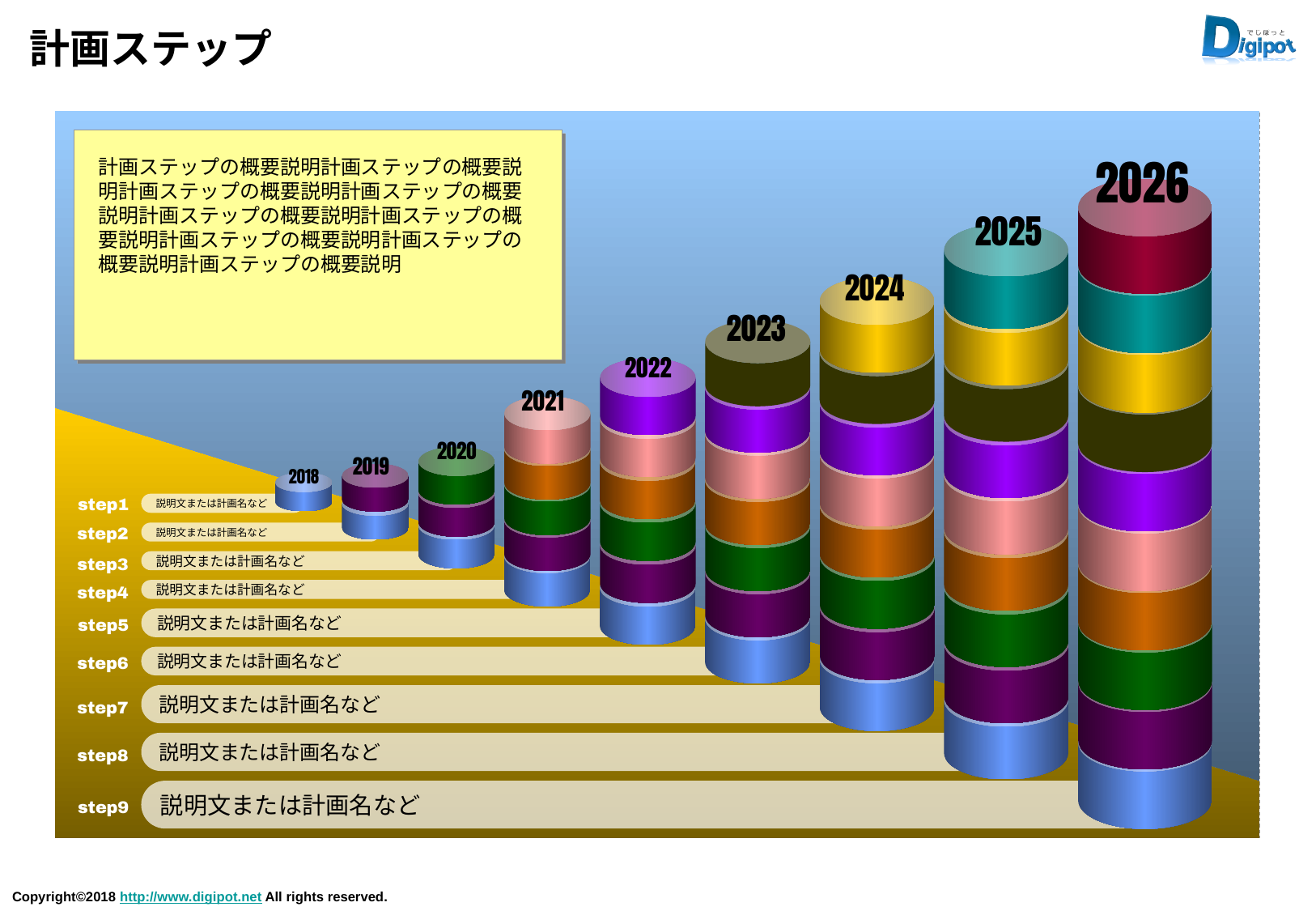

# 計画ステップ

計画ステップの概要説明計画ステップの概要説明計画ステップの概要説明計画ステップの概要説明計画ステップの概要説明計画ステップの概要説明計画ステップの概要説明計画ステップの概要説明計画ステップの概要説明
2026

2025

2024

2023

2022

2021

2020

2019

2018

step1

説明文または計画名など

step2
説明文または計画名など

step3

説明文または計画名など

step4
説明文または計画名など

step5
説明文または計画名など

step6
説明文または計画名など

説明文または計画名など
step7

説明文または計画名など
step8
説明文または計画名など
step9